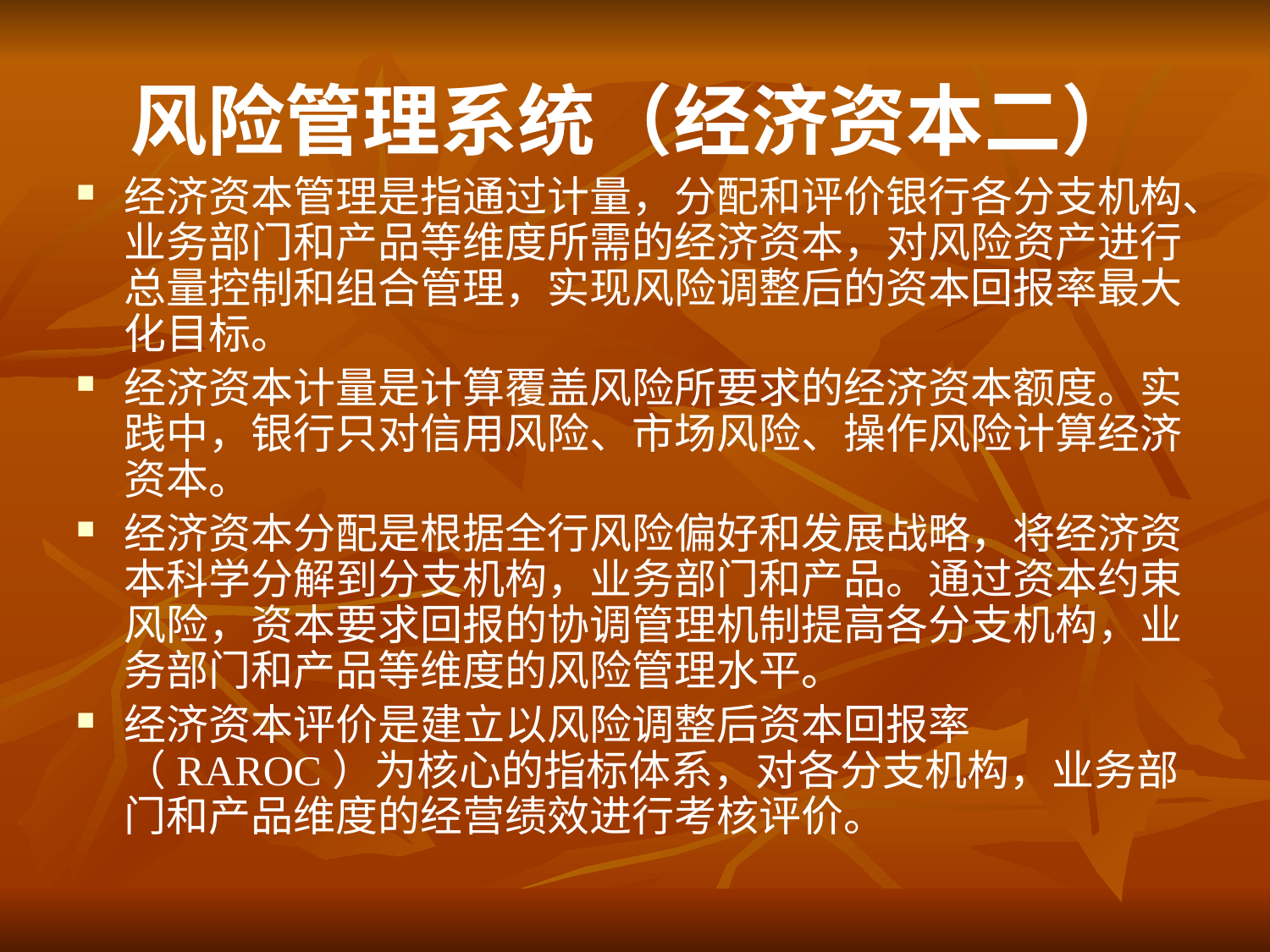

# 风险管理系统（经济资本二）
经济资本管理是指通过计量，分配和评价银行各分支机构、业务部门和产品等维度所需的经济资本，对风险资产进行总量控制和组合管理，实现风险调整后的资本回报率最大化目标。
经济资本计量是计算覆盖风险所要求的经济资本额度。实践中，银行只对信用风险、市场风险、操作风险计算经济资本。
经济资本分配是根据全行风险偏好和发展战略，将经济资本科学分解到分支机构，业务部门和产品。通过资本约束风险，资本要求回报的协调管理机制提高各分支机构，业务部门和产品等维度的风险管理水平。
经济资本评价是建立以风险调整后资本回报率（RAROC）为核心的指标体系，对各分支机构，业务部门和产品维度的经营绩效进行考核评价。